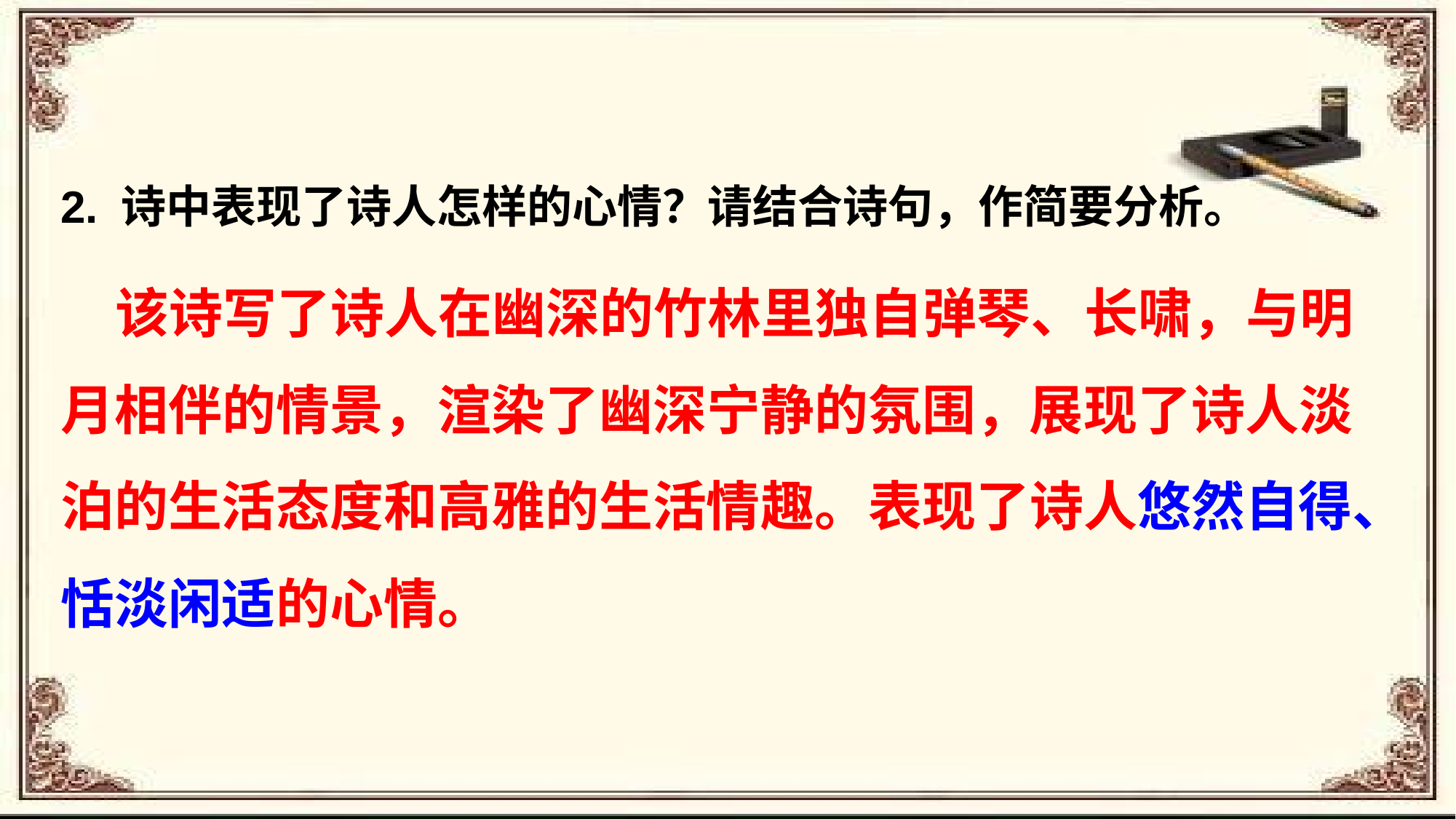

2. 诗中表现了诗人怎样的心情？请结合诗句，作简要分析。
    该诗写了诗人在幽深的竹林里独自弹琴、长啸，与明月相伴的情景，渲染了幽深宁静的氛围，展现了诗人淡泊的生活态度和高雅的生活情趣。表现了诗人悠然自得、恬淡闲适的心情。